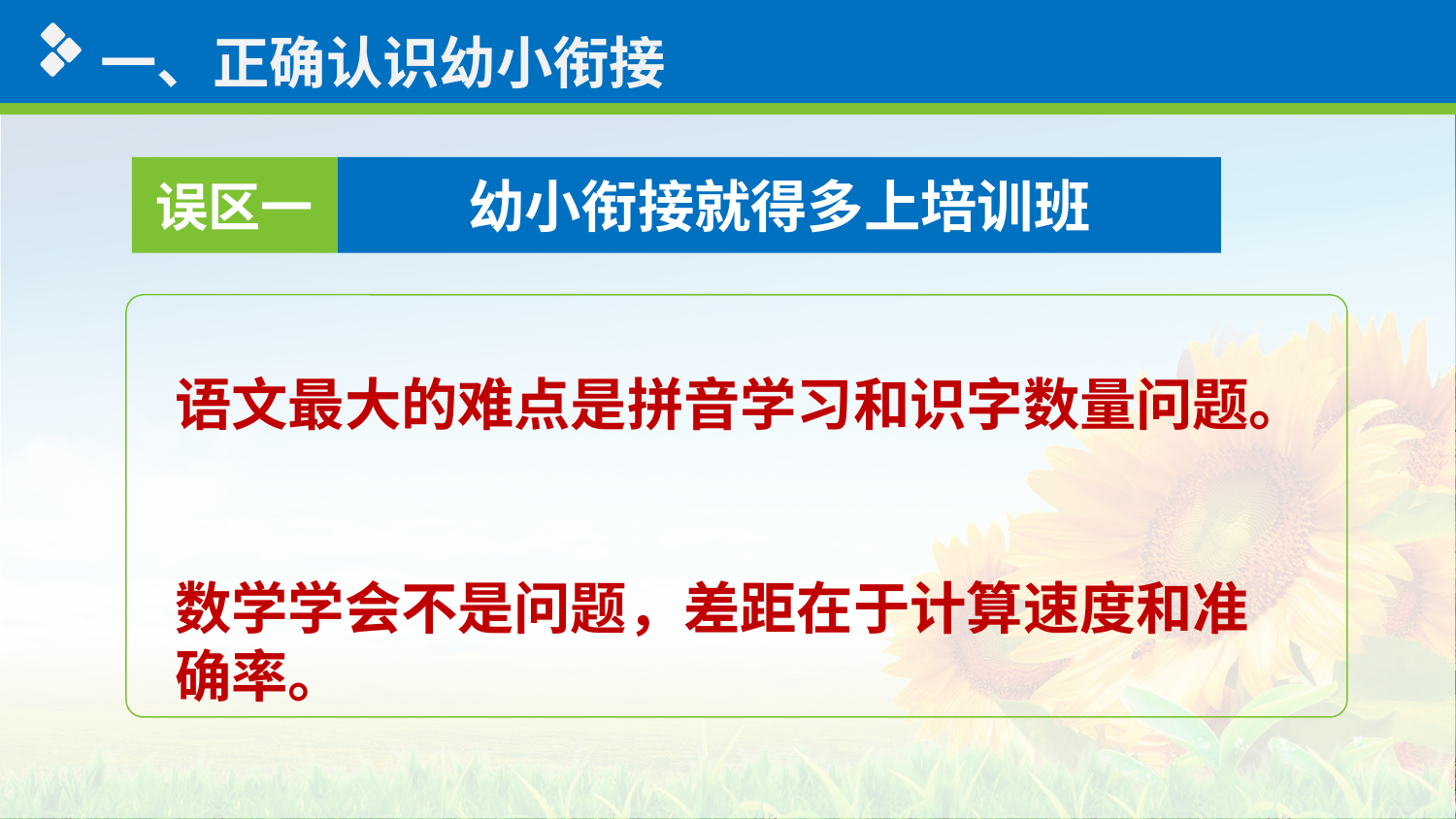

一、正确认识幼小衔接

误区一
幼小衔接就得多上培训班

语文最大的难点是拼音学习和识字数量问题。
数学学会不是问题，差距在于计算速度和准确率。